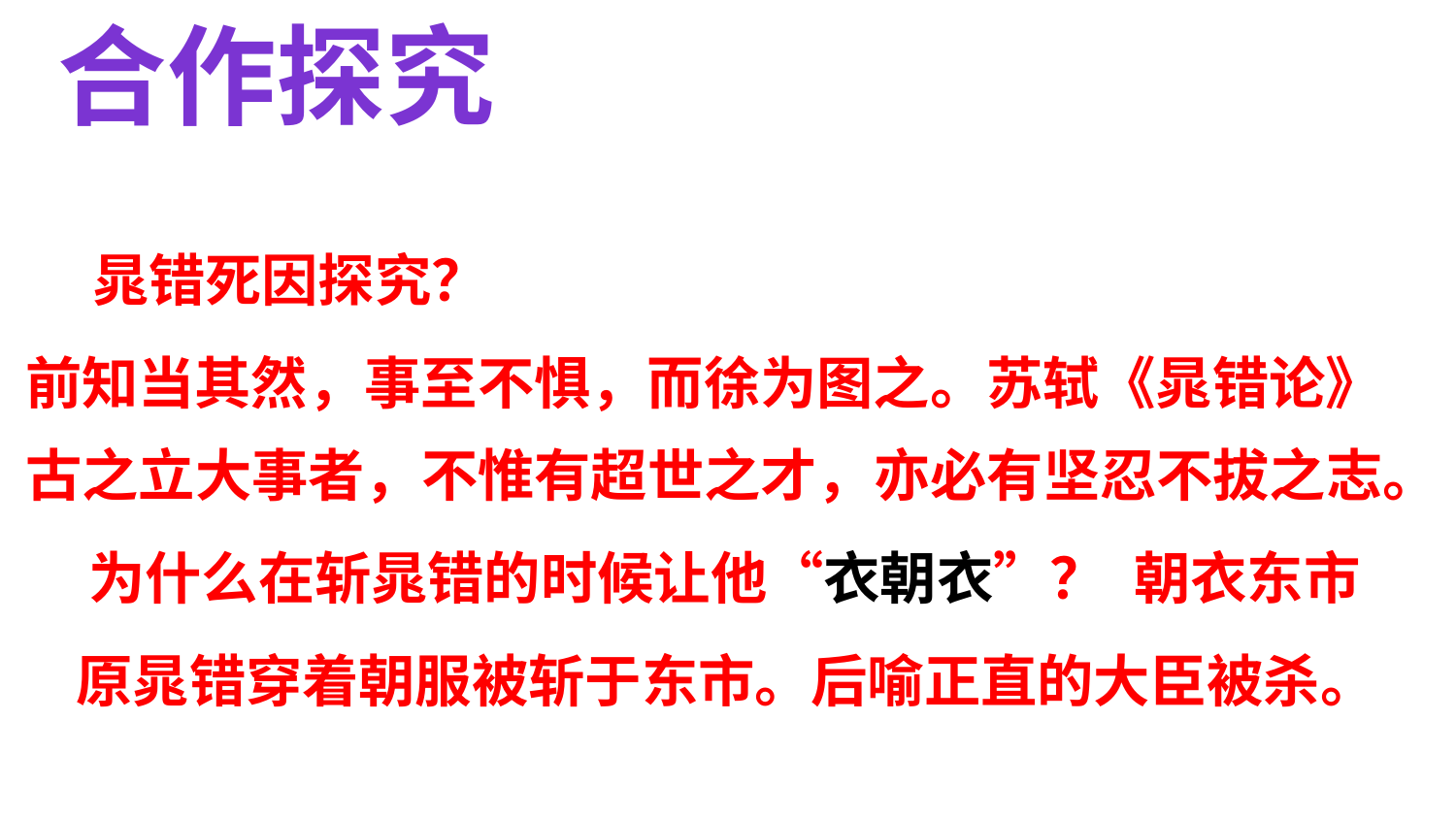

合作探究
晁错死因探究？
前知当其然，事至不惧，而徐为图之。苏轼《晁错论》
古之立大事者，不惟有超世之才，亦必有坚忍不拔之志。
为什么在斩晁错的时候让他“衣朝衣”？
朝衣东市
原晁错穿着朝服被斩于东市。后喻正直的大臣被杀。